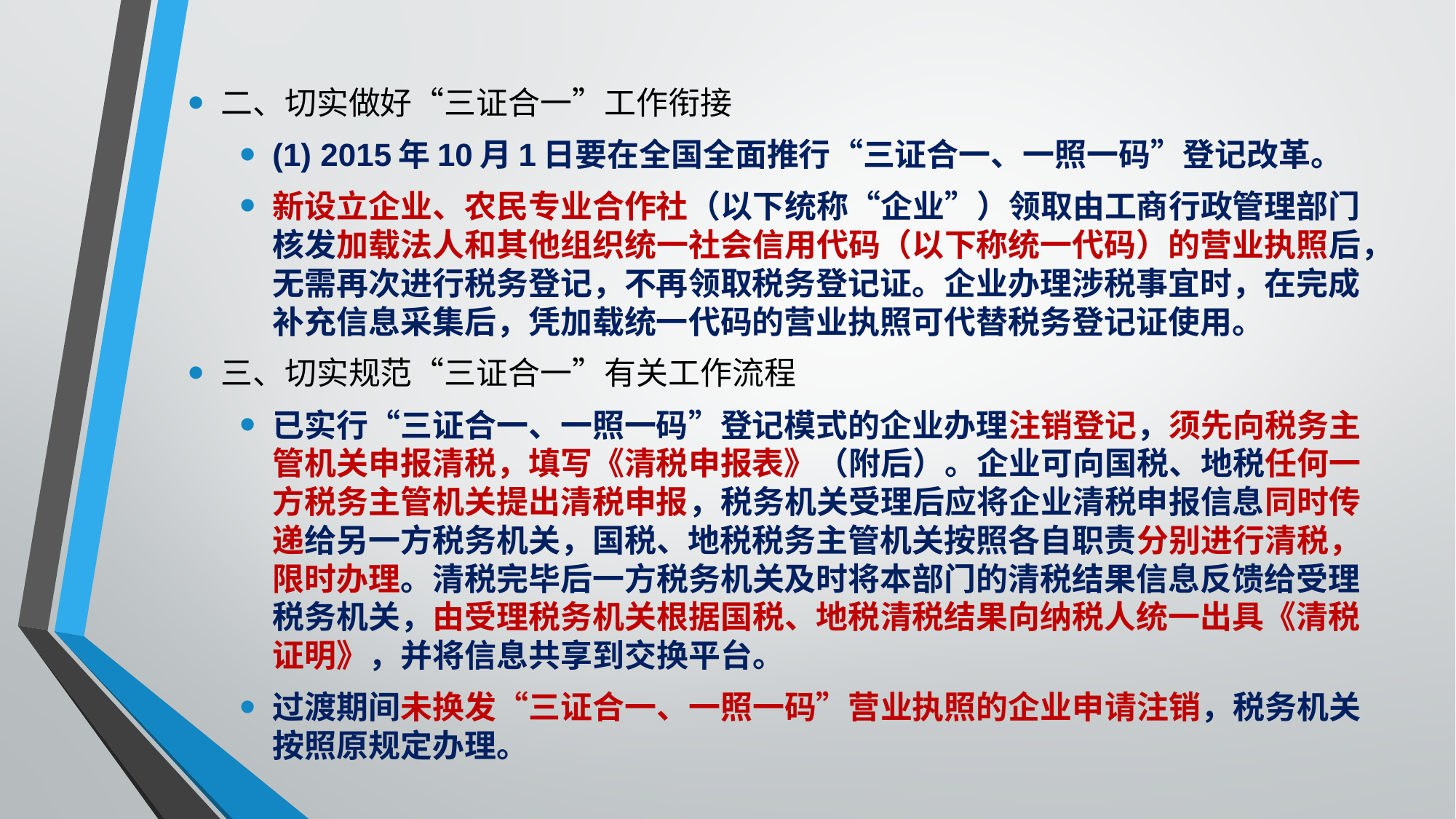

二、切实做好“三证合一”工作衔接
(1) 2015年10月1日要在全国全面推行“三证合一、一照一码”登记改革。
新设立企业、农民专业合作社（以下统称“企业”）领取由工商行政管理部门核发加载法人和其他组织统一社会信用代码（以下称统一代码）的营业执照后，无需再次进行税务登记，不再领取税务登记证。企业办理涉税事宜时，在完成补充信息采集后，凭加载统一代码的营业执照可代替税务登记证使用。
三、切实规范“三证合一”有关工作流程
已实行“三证合一、一照一码”登记模式的企业办理注销登记，须先向税务主管机关申报清税，填写《清税申报表》（附后）。企业可向国税、地税任何一方税务主管机关提出清税申报，税务机关受理后应将企业清税申报信息同时传递给另一方税务机关，国税、地税税务主管机关按照各自职责分别进行清税，限时办理。清税完毕后一方税务机关及时将本部门的清税结果信息反馈给受理税务机关，由受理税务机关根据国税、地税清税结果向纳税人统一出具《清税证明》，并将信息共享到交换平台。
过渡期间未换发“三证合一、一照一码”营业执照的企业申请注销，税务机关按照原规定办理。